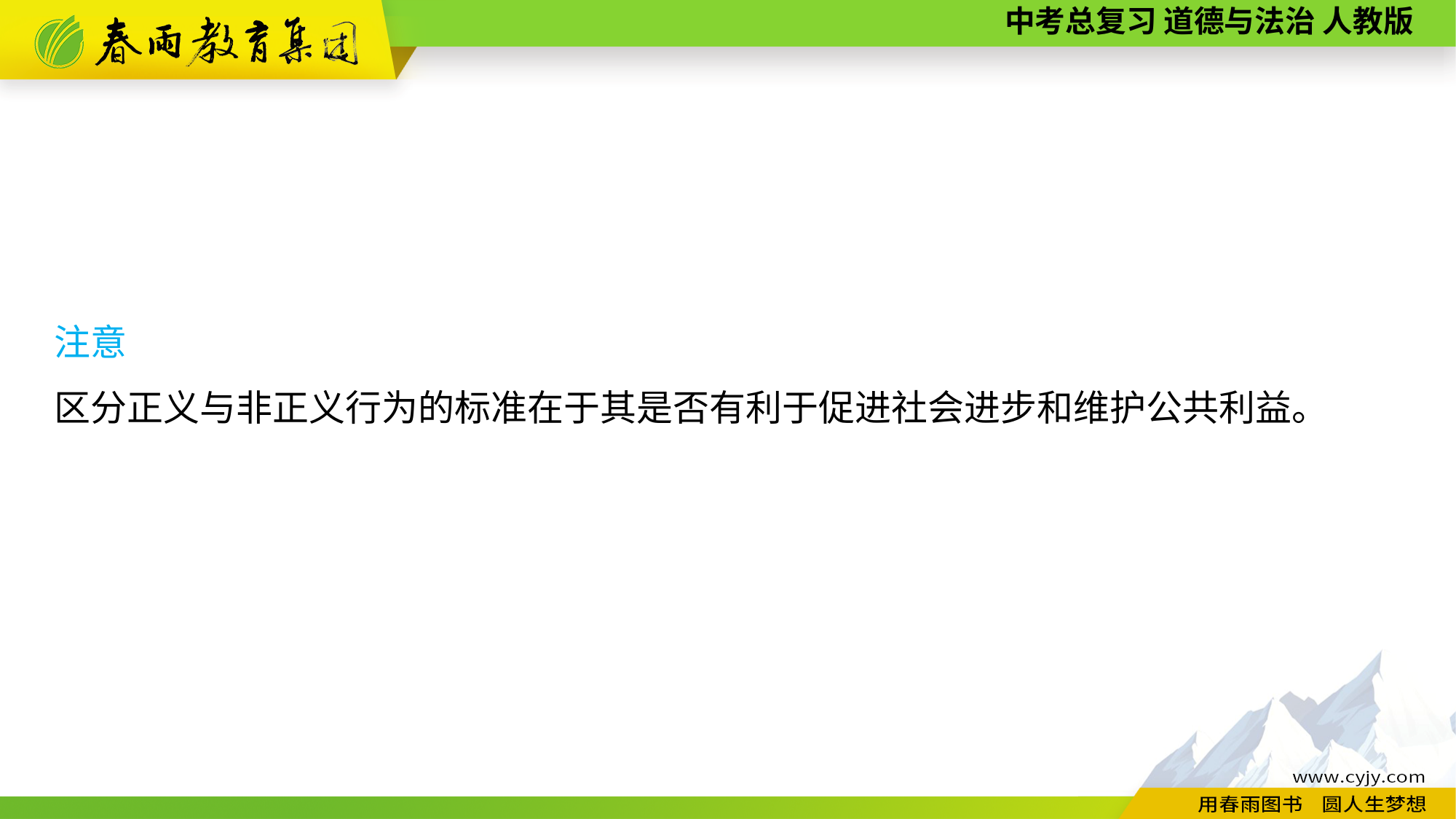

注意
区分正义与非正义行为的标准在于其是否有利于促进社会进步和维护公共利益。